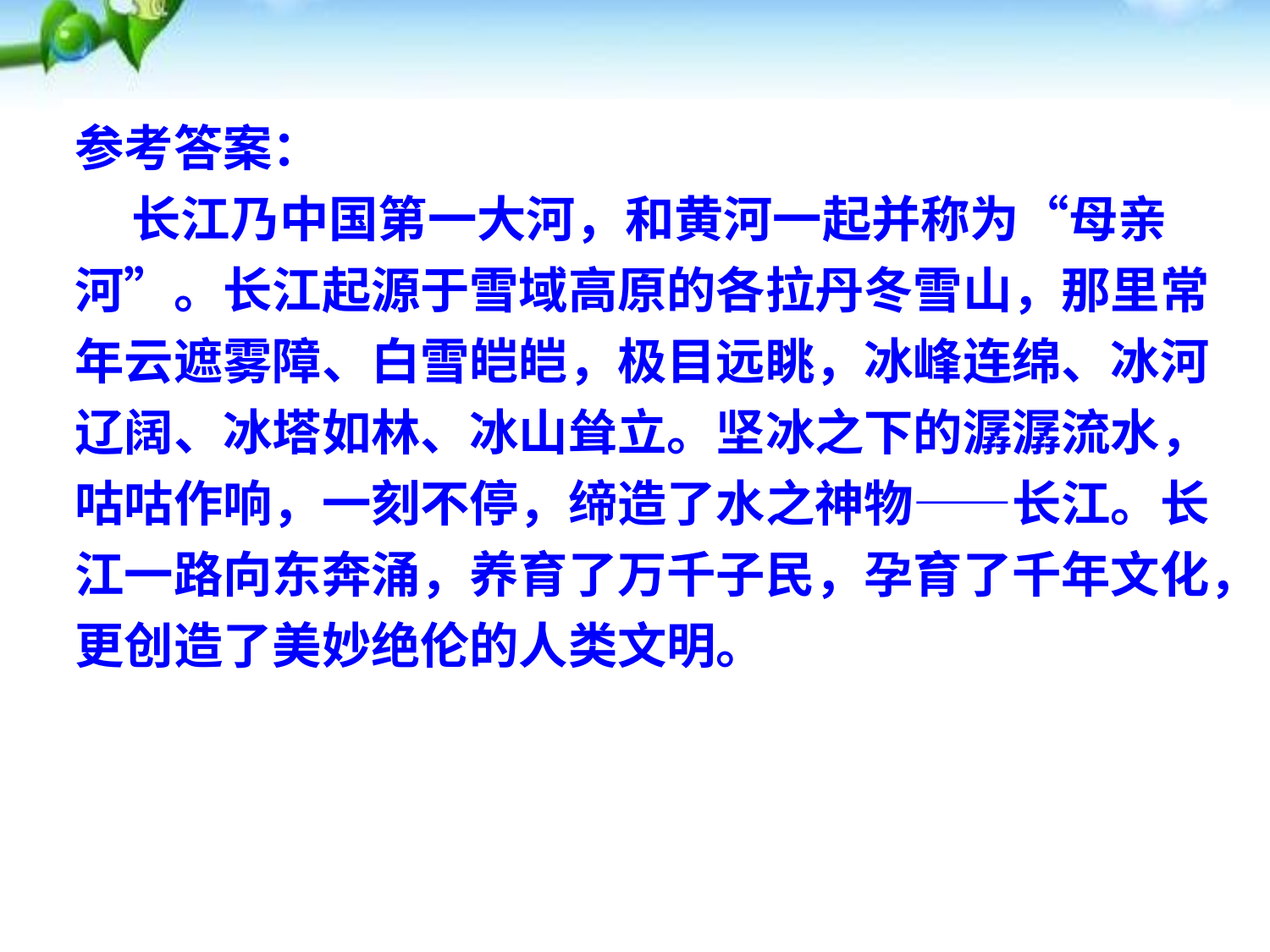

参考答案：
    长江乃中国第一大河，和黄河一起并称为“母亲河”。长江起源于雪域高原的各拉丹冬雪山，那里常年云遮雾障、白雪皑皑，极目远眺，冰峰连绵、冰河辽阔、冰塔如林、冰山耸立。坚冰之下的潺潺流水，咕咕作响，一刻不停，缔造了水之神物——长江。长江一路向东奔涌，养育了万千子民，孕育了千年文化，更创造了美妙绝伦的人类文明。